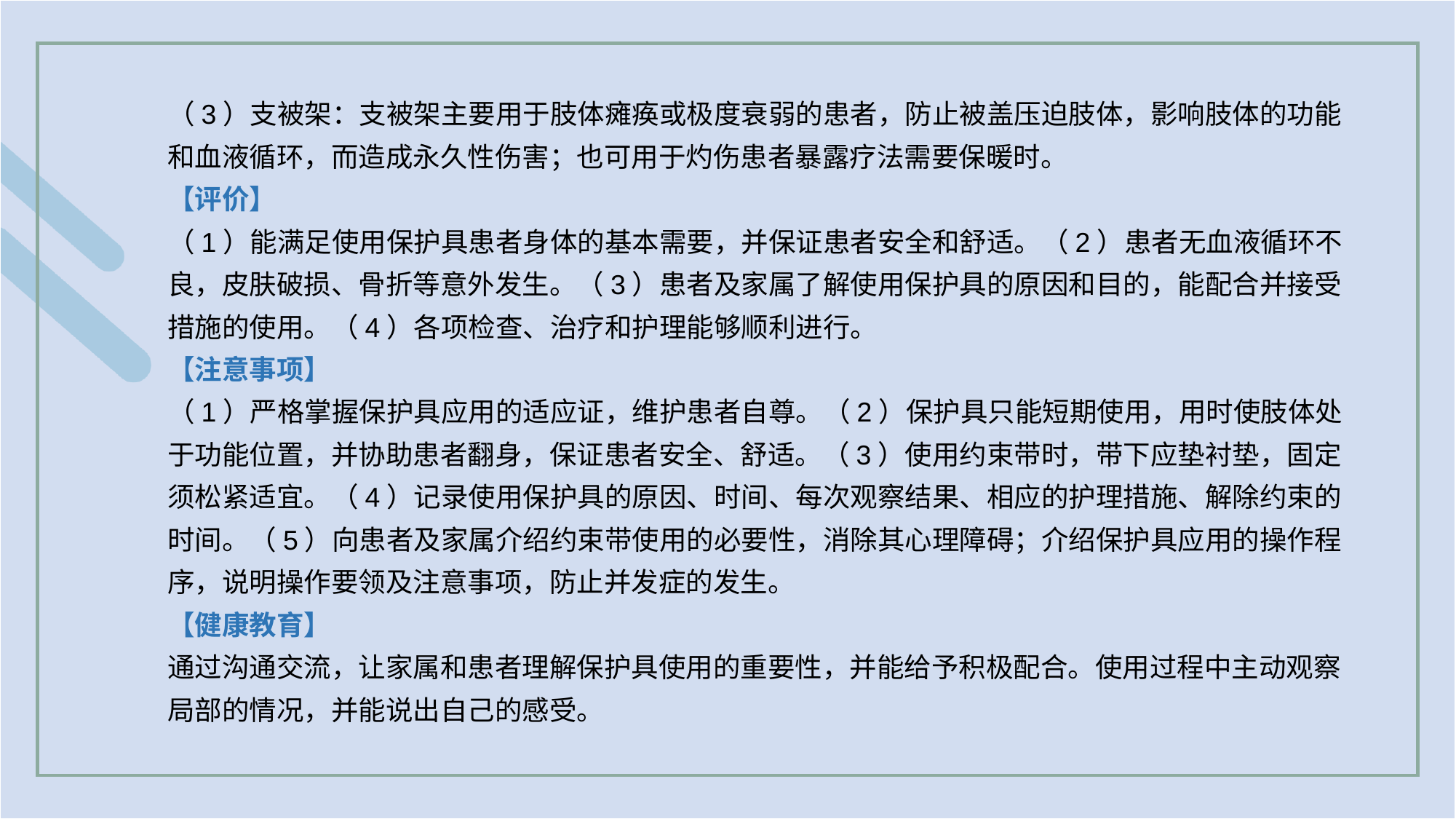

（3）支被架：支被架主要用于肢体瘫痪或极度衰弱的患者，防止被盖压迫肢体，影响肢体的功能和血液循环，而造成永久性伤害；也可用于灼伤患者暴露疗法需要保暖时。
【评价】
（1）能满足使用保护具患者身体的基本需要，并保证患者安全和舒适。（2）患者无血液循环不良，皮肤破损、骨折等意外发生。（3）患者及家属了解使用保护具的原因和目的，能配合并接受措施的使用。（4）各项检查、治疗和护理能够顺利进行。
【注意事项】
（1）严格掌握保护具应用的适应证，维护患者自尊。（2）保护具只能短期使用，用时使肢体处于功能位置，并协助患者翻身，保证患者安全、舒适。（3）使用约束带时，带下应垫衬垫，固定须松紧适宜。（4）记录使用保护具的原因、时间、每次观察结果、相应的护理措施、解除约束的时间。（5）向患者及家属介绍约束带使用的必要性，消除其心理障碍；介绍保护具应用的操作程序，说明操作要领及注意事项，防止并发症的发生。
【健康教育】
通过沟通交流，让家属和患者理解保护具使用的重要性，并能给予积极配合。使用过程中主动观察局部的情况，并能说出自己的感受。